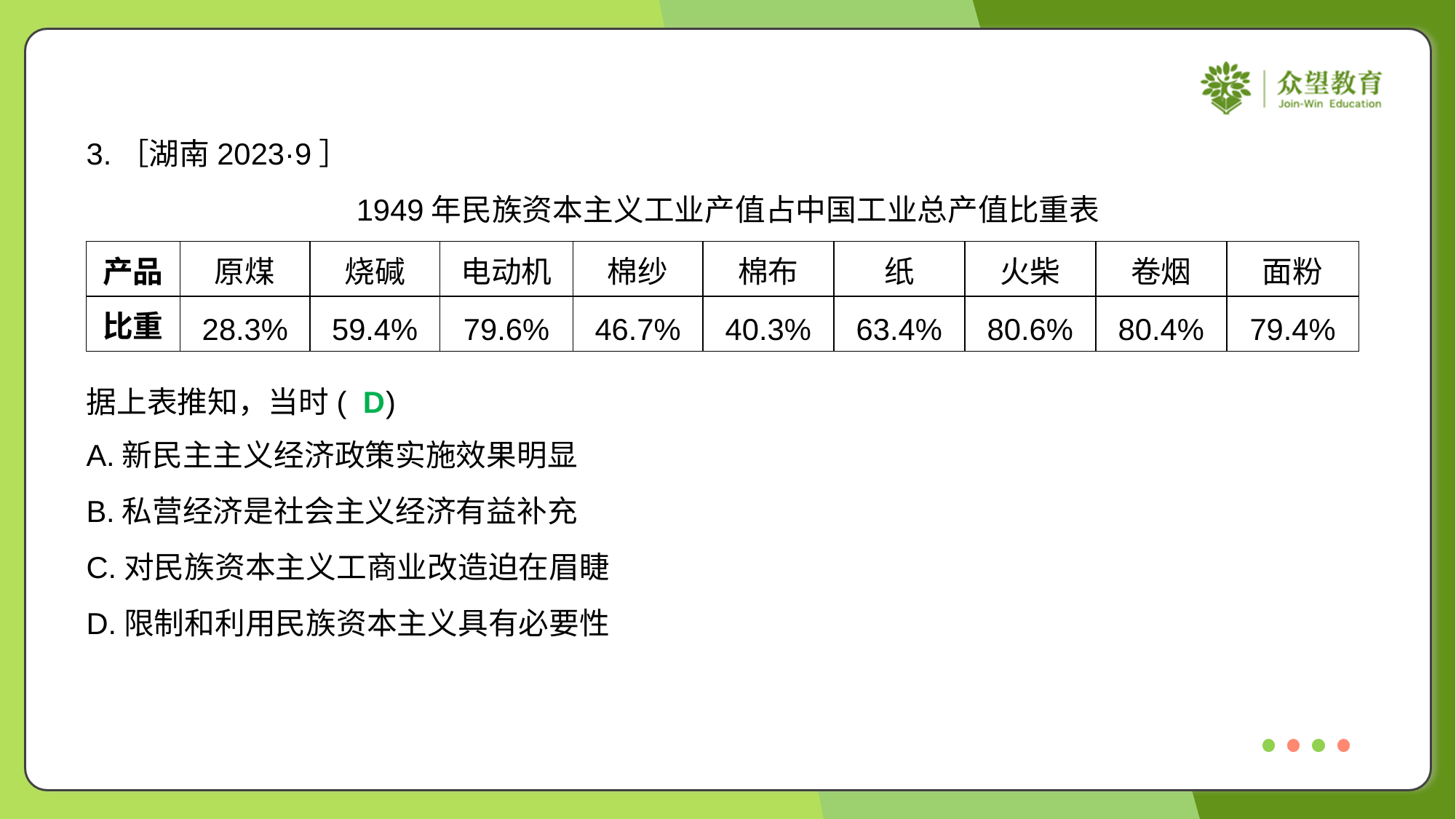

3.［湖南2023·9］
1949年民族资本主义工业产值占中国工业总产值比重表
| 产品 | 原煤 | 烧碱 | 电动机 | 棉纱 | 棉布 | 纸 | 火柴 | 卷烟 | 面粉 |
| --- | --- | --- | --- | --- | --- | --- | --- | --- | --- |
| 比重 | 28.3% | 59.4% | 79.6% | 46.7% | 40.3% | 63.4% | 80.6% | 80.4% | 79.4% |
据上表推知，当时(     )
D
A.新民主主义经济政策实施效果明显
B.私营经济是社会主义经济有益补充
C.对民族资本主义工商业改造迫在眉睫
D.限制和利用民族资本主义具有必要性